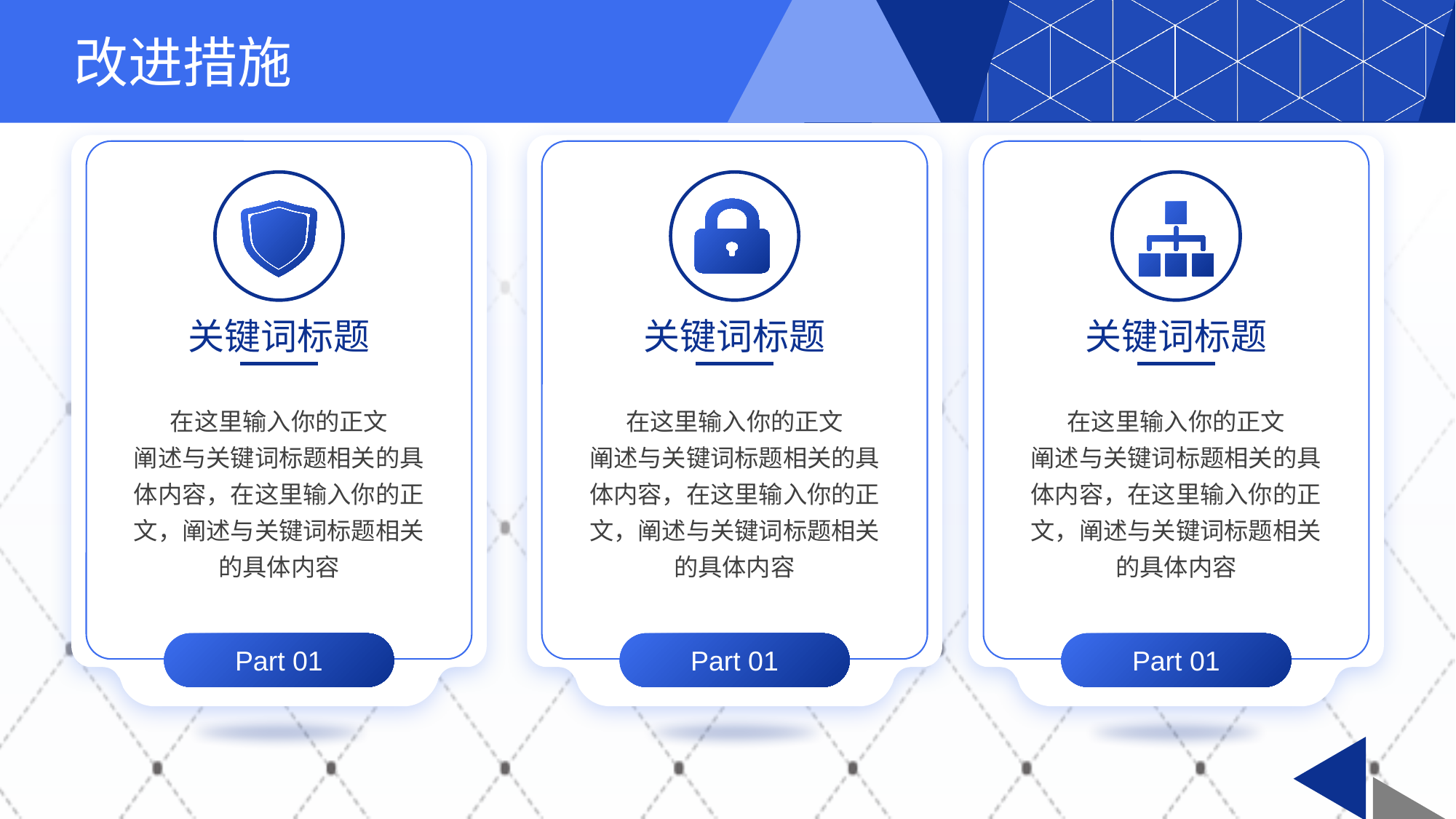

# 改进措施

关键词标题
关键词标题
关键词标题
在这里输入你的正文
阐述与关键词标题相关的具体内容，在这里输入你的正文，阐述与关键词标题相关的具体内容
在这里输入你的正文
阐述与关键词标题相关的具体内容，在这里输入你的正文，阐述与关键词标题相关的具体内容
在这里输入你的正文
阐述与关键词标题相关的具体内容，在这里输入你的正文，阐述与关键词标题相关的具体内容
Part 01
Part 01
Part 01